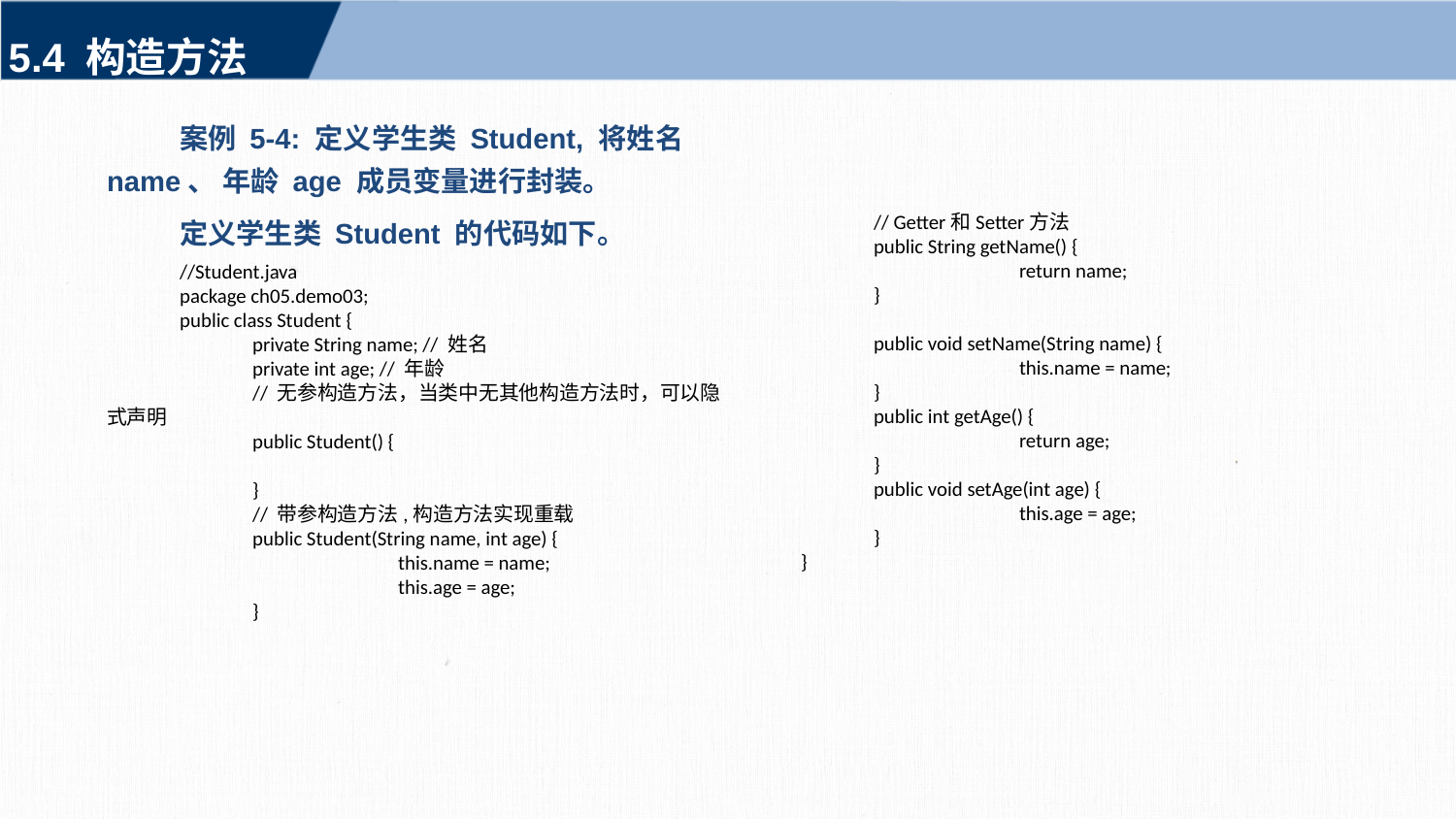

5.4 构造方法

案例 5-4: 定义学生类 Student, 将姓名 name、 年龄 age 成员变量进行封装。
定义学生类 Student 的代码如下。
//Student.java
package ch05.demo03;
public class Student {
	private String name; // 姓名
	private int age; // 年龄
	// 无参构造方法，当类中无其他构造方法时，可以隐式声明
	public Student() {

	}
	// 带参构造方法,构造方法实现重载
	public Student(String name, int age) {
		this.name = name;
		this.age = age;
	}

	// Getter和Setter方法
	public String getName() {
		return name;
	}

	public void setName(String name) {
		this.name = name;
	}
	public int getAge() {
		return age;
	}
	public void setAge(int age) {
		this.age = age;
	}
}